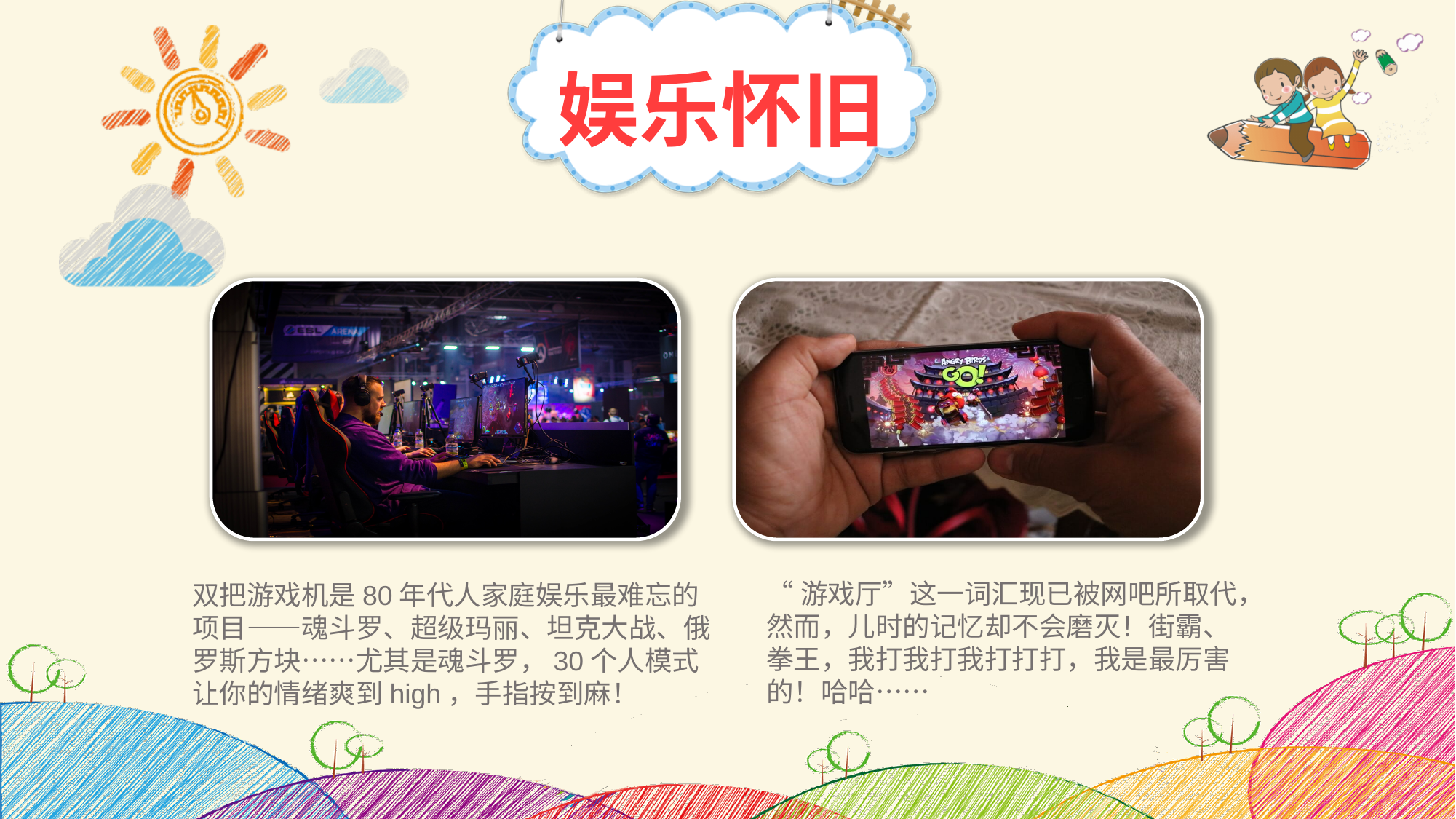

娱乐怀旧

“游戏厅”这一词汇现已被网吧所取代，然而，儿时的记忆却不会磨灭！街霸、拳王，我打我打我打打打，我是最厉害的！哈哈……
双把游戏机是80年代人家庭娱乐最难忘的项目——魂斗罗、超级玛丽、坦克大战、俄罗斯方块……尤其是魂斗罗，30个人模式让你的情绪爽到high，手指按到麻！